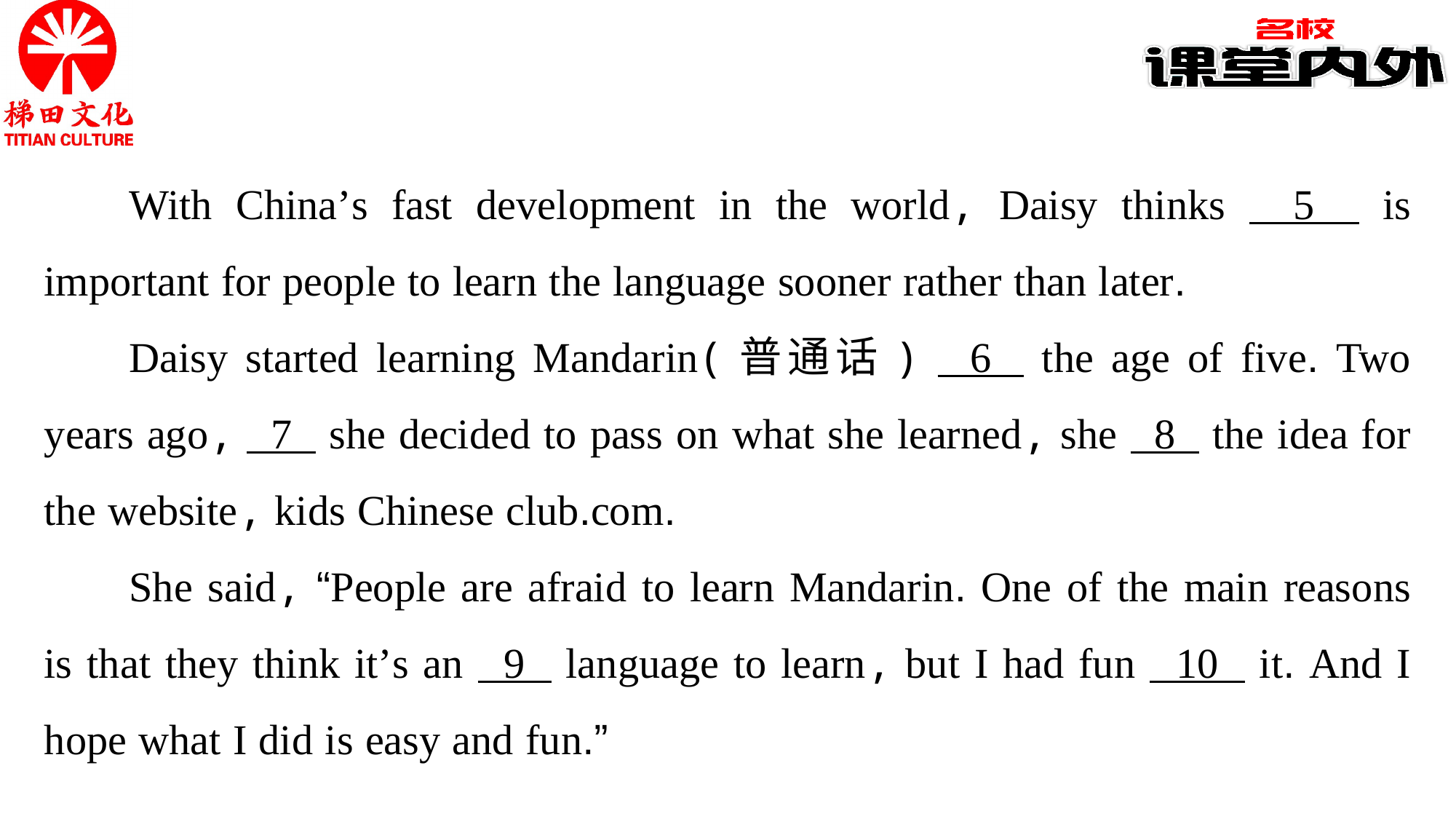

With China’s fast development in the world, Daisy thinks   5   is important for people to learn the language sooner rather than later.
Daisy started learning Mandarin(普通话)   6   the age of five. Two years ago,   7   she decided to pass on what she learned, she   8   the idea for the website, kids Chinese club.com.
She said, “People are afraid to learn Mandarin. One of the main reasons is that they think it’s an   9   language to learn, but I had fun   10   it. And I hope what I did is easy and fun.”